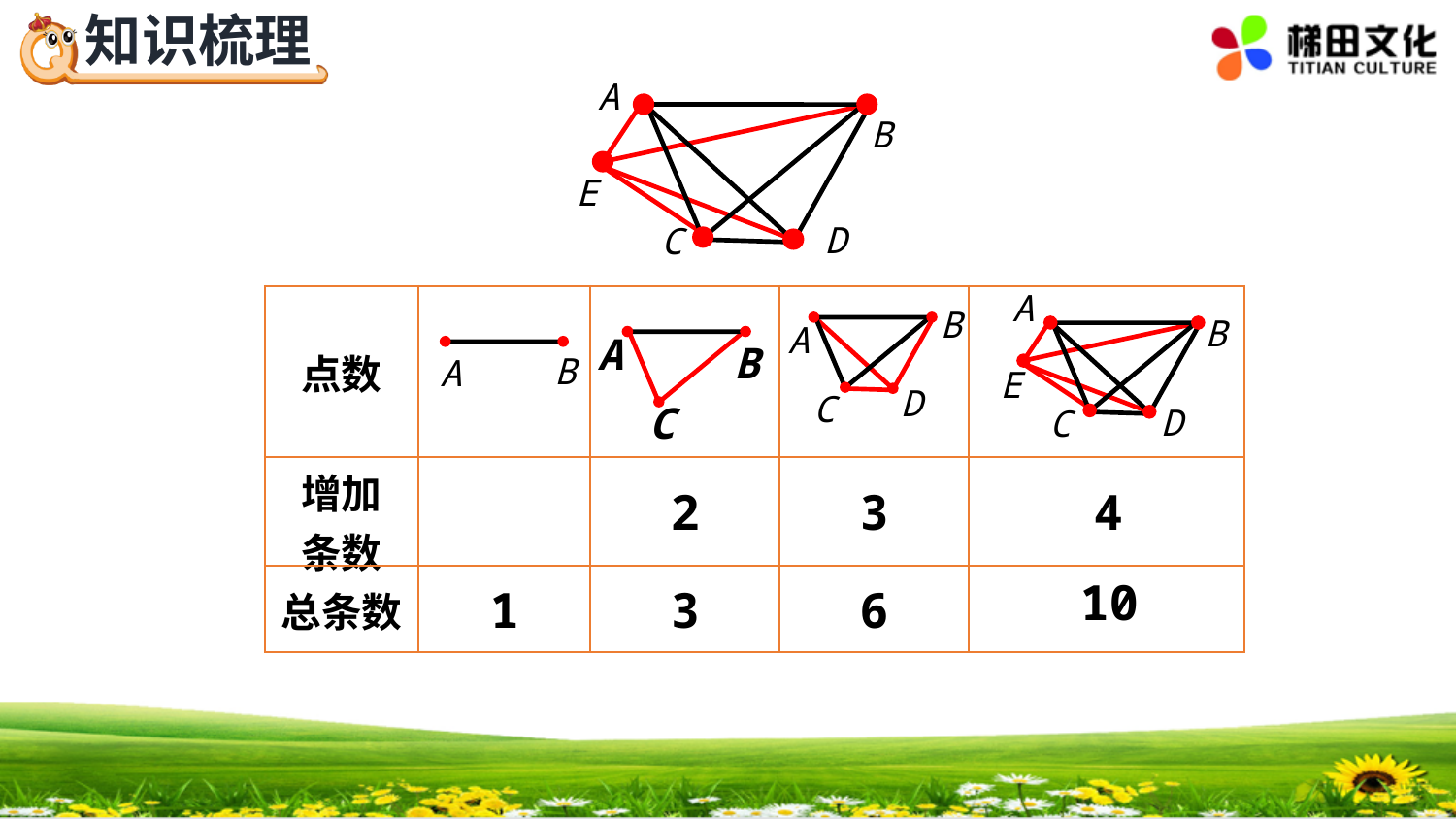

A

B

E

D
C

A
B

E

D
C

| 点数 |  |  |  |  |
| --- | --- | --- | --- | --- |
| 增加 条数 |  | 2 | 3 |  |
| 总条数 | 1 | 3 | 6 |  |
B
A

D
C

A

B

C

B

A
4
10